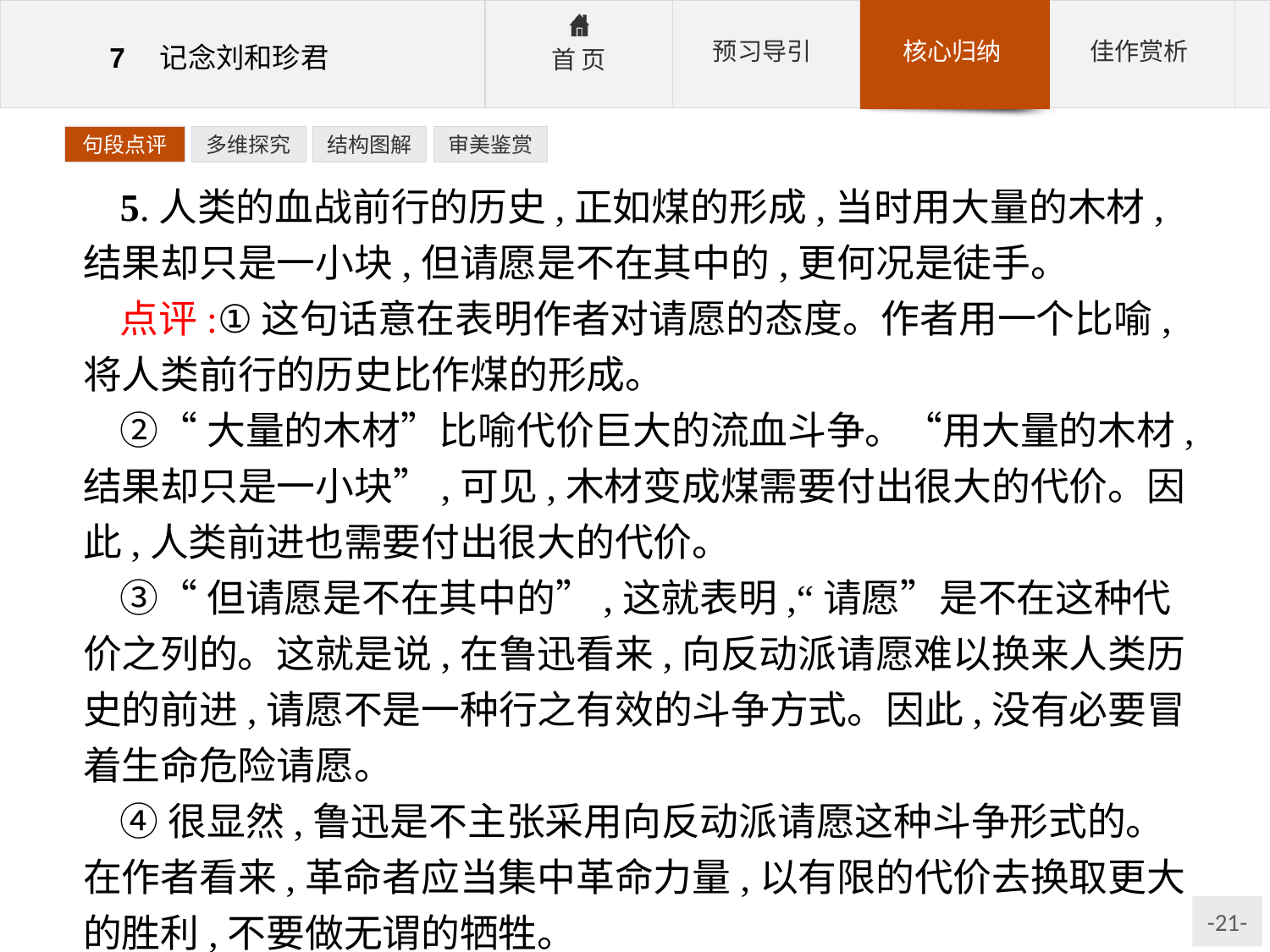

句段点评
多维探究
结构图解
审美鉴赏
5.人类的血战前行的历史,正如煤的形成,当时用大量的木材,结果却只是一小块,但请愿是不在其中的,更何况是徒手。
点评:①这句话意在表明作者对请愿的态度。作者用一个比喻,将人类前行的历史比作煤的形成。
②“大量的木材”比喻代价巨大的流血斗争。“用大量的木材,结果却只是一小块”,可见,木材变成煤需要付出很大的代价。因此,人类前进也需要付出很大的代价。
③“但请愿是不在其中的”,这就表明,“请愿”是不在这种代价之列的。这就是说,在鲁迅看来,向反动派请愿难以换来人类历史的前进,请愿不是一种行之有效的斗争方式。因此,没有必要冒着生命危险请愿。
④很显然,鲁迅是不主张采用向反动派请愿这种斗争形式的。在作者看来,革命者应当集中革命力量,以有限的代价去换取更大的胜利,不要做无谓的牺牲。